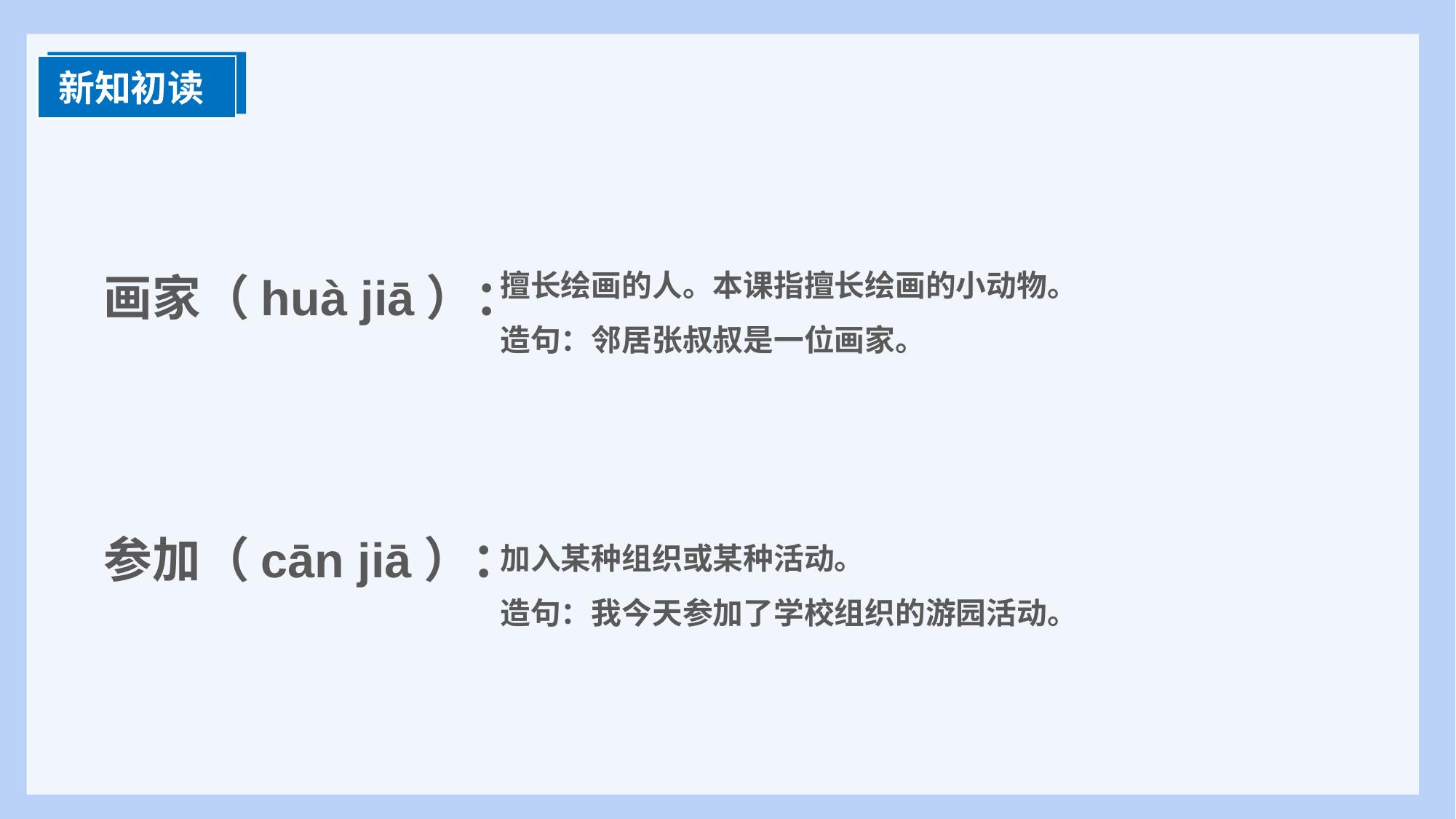

新知初读
画家（huà jiā）：

参加（cān jiā）：
擅长绘画的人。本课指擅长绘画的小动物。
造句：邻居张叔叔是一位画家。

加入某种组织或某种活动。
造句：我今天参加了学校组织的游园活动。